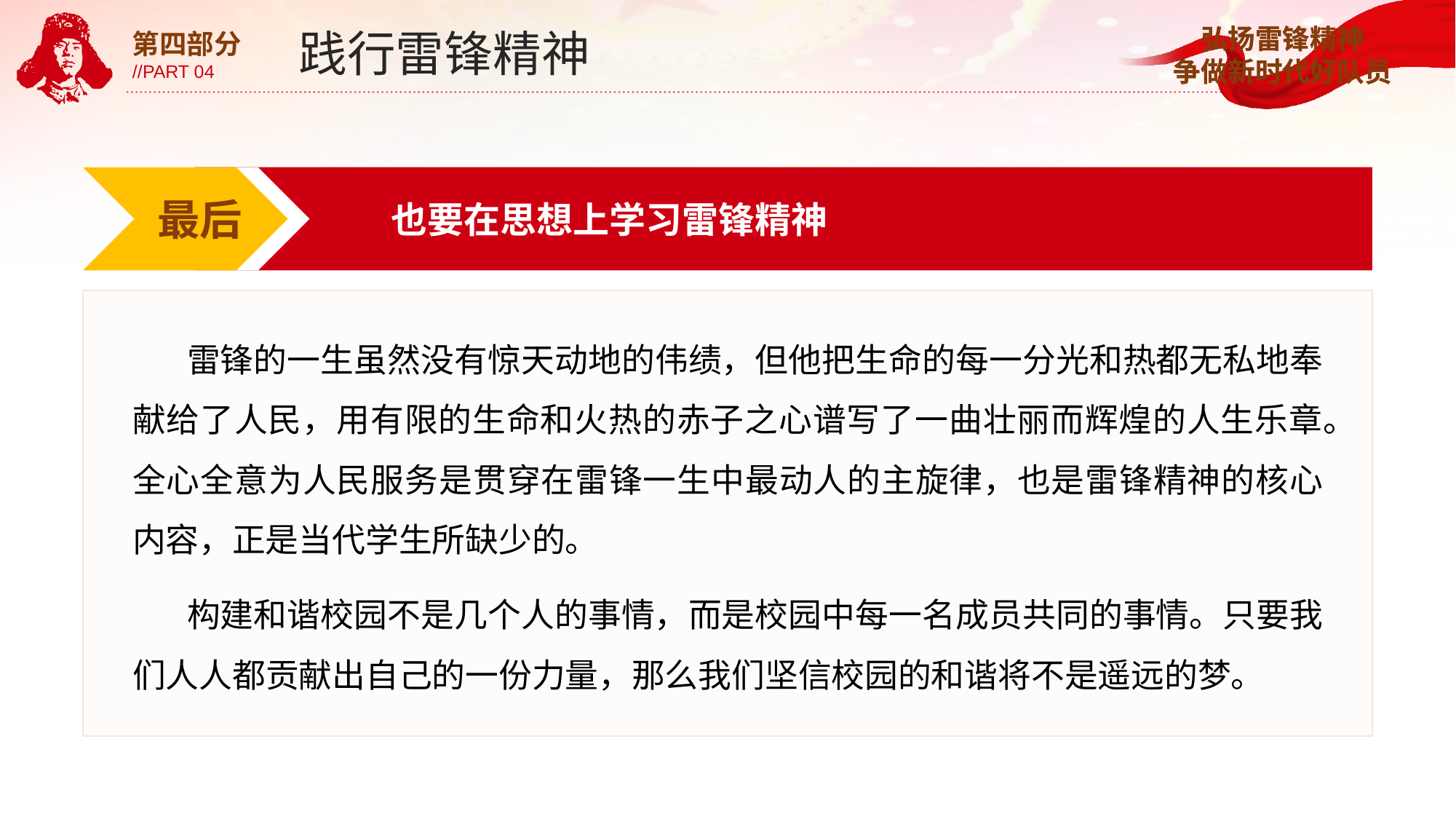

践行雷锋精神
第四部分
//PART 04

最后
也要在思想上学习雷锋精神

雷锋的一生虽然没有惊天动地的伟绩，但他把生命的每一分光和热都无私地奉献给了人民，用有限的生命和火热的赤子之心谱写了一曲壮丽而辉煌的人生乐章。全心全意为人民服务是贯穿在雷锋一生中最动人的主旋律，也是雷锋精神的核心内容，正是当代学生所缺少的。
构建和谐校园不是几个人的事情，而是校园中每一名成员共同的事情。只要我们人人都贡献出自己的一份力量，那么我们坚信校园的和谐将不是遥远的梦。